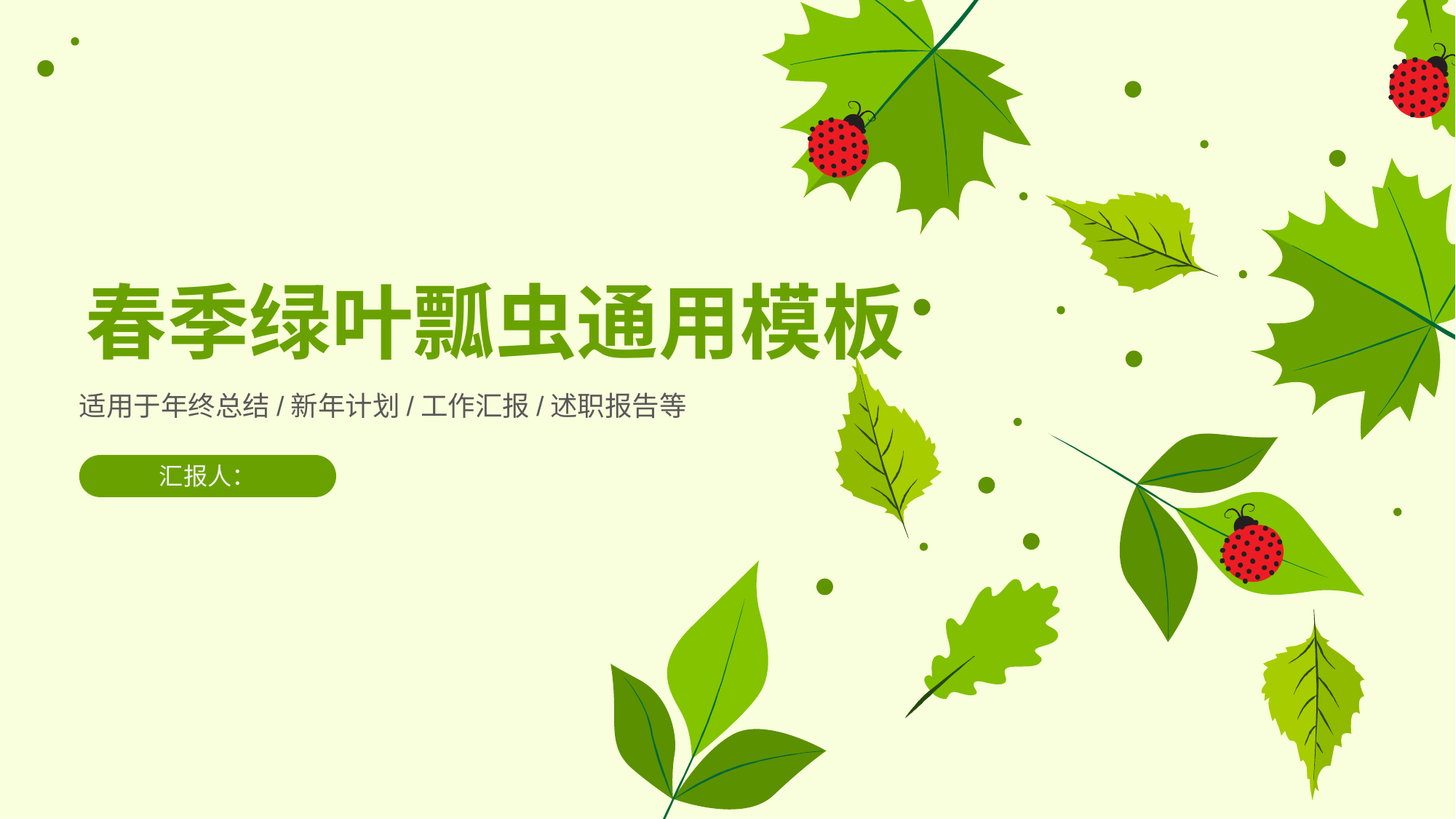

春季绿叶瓢虫通用模板

适用于年终总结/新年计划/工作汇报/述职报告等

汇报人：